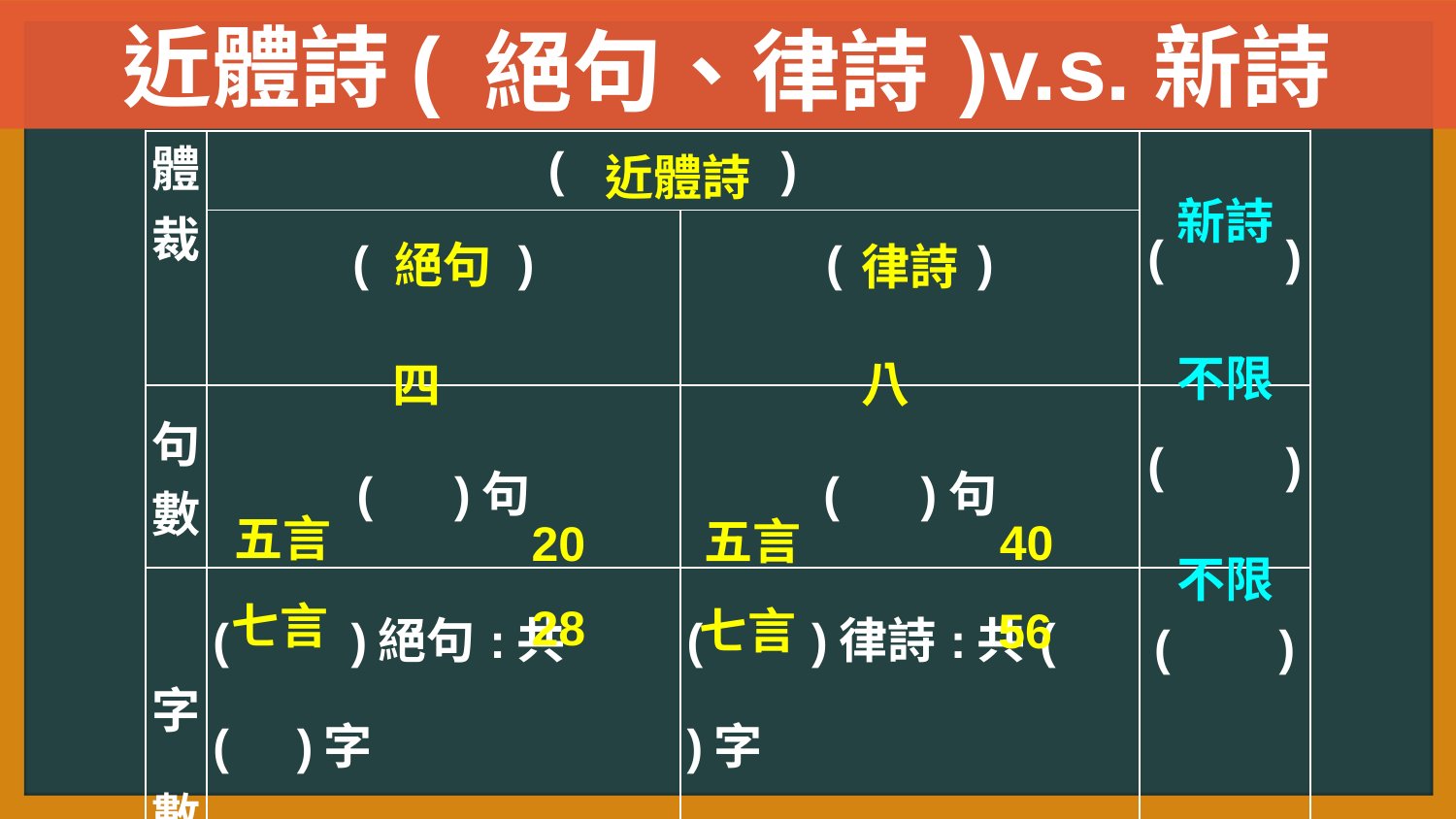

近體詩(                     )v.s.新詩
絕句、律詩
| 體裁 | ( ) |  | ( ) |
| --- | --- | --- | --- |
|  | ( ) | ( ) |  |
| 句數 | ( )句 | ( )句 | ( ) |
| 字數 | ( )絕句:共( )字 ( )絕句:共( )字 | ( )律詩:共( )字 ( )律詩:共( )字 | ( ) |
|  |  |  |  |
近體詩
新詩
絕句
律詩
不限
八
四
五言
五言
40
20
不限
七言
28
56
七言